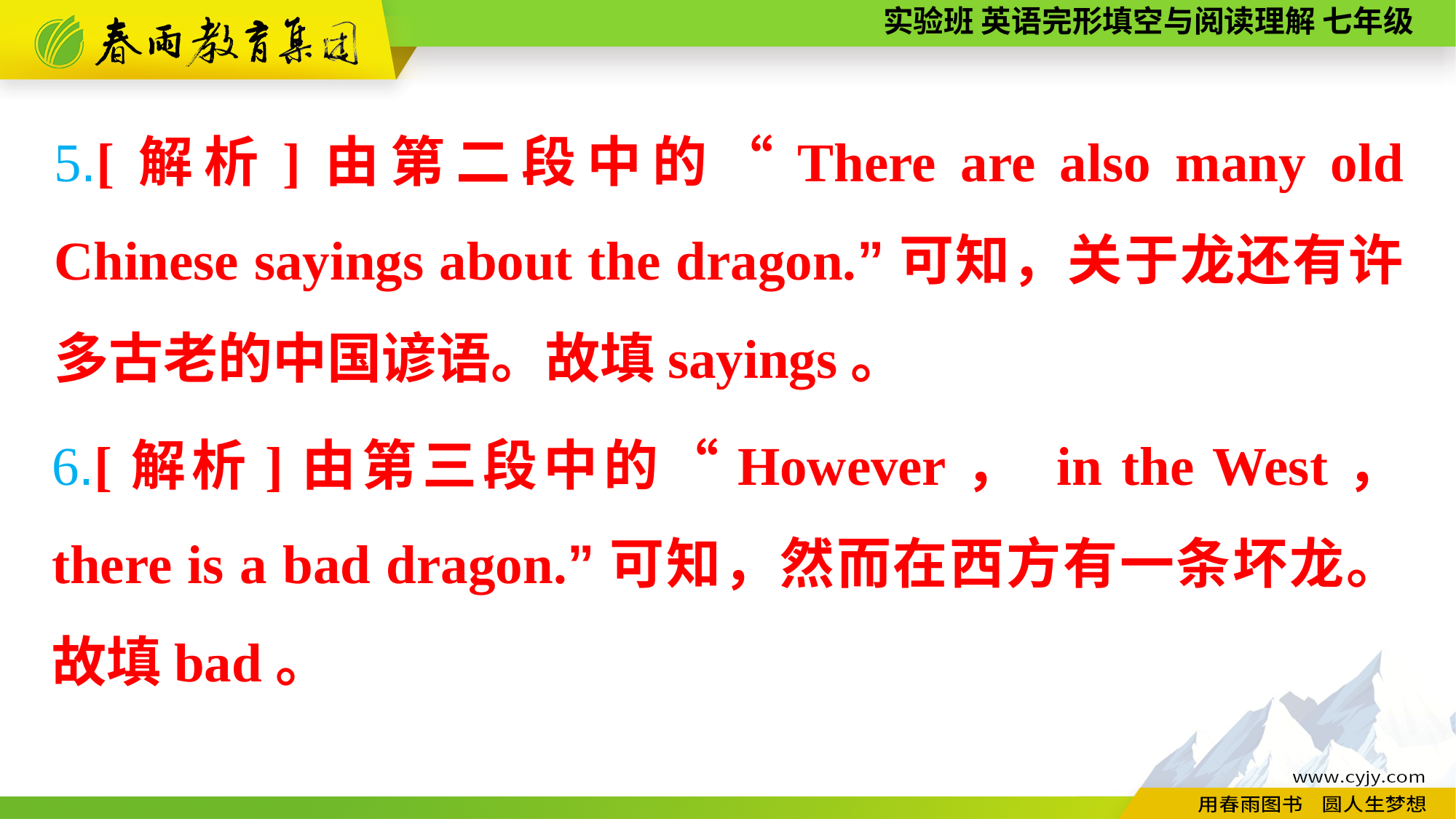

5.[解析]由第二段中的“There are also many old Chinese sayings about the dragon.”可知，关于龙还有许多古老的中国谚语。故填sayings。
6.[解析]由第三段中的“However， in the West， there is a bad dragon.”可知，然而在西方有一条坏龙。故填bad。